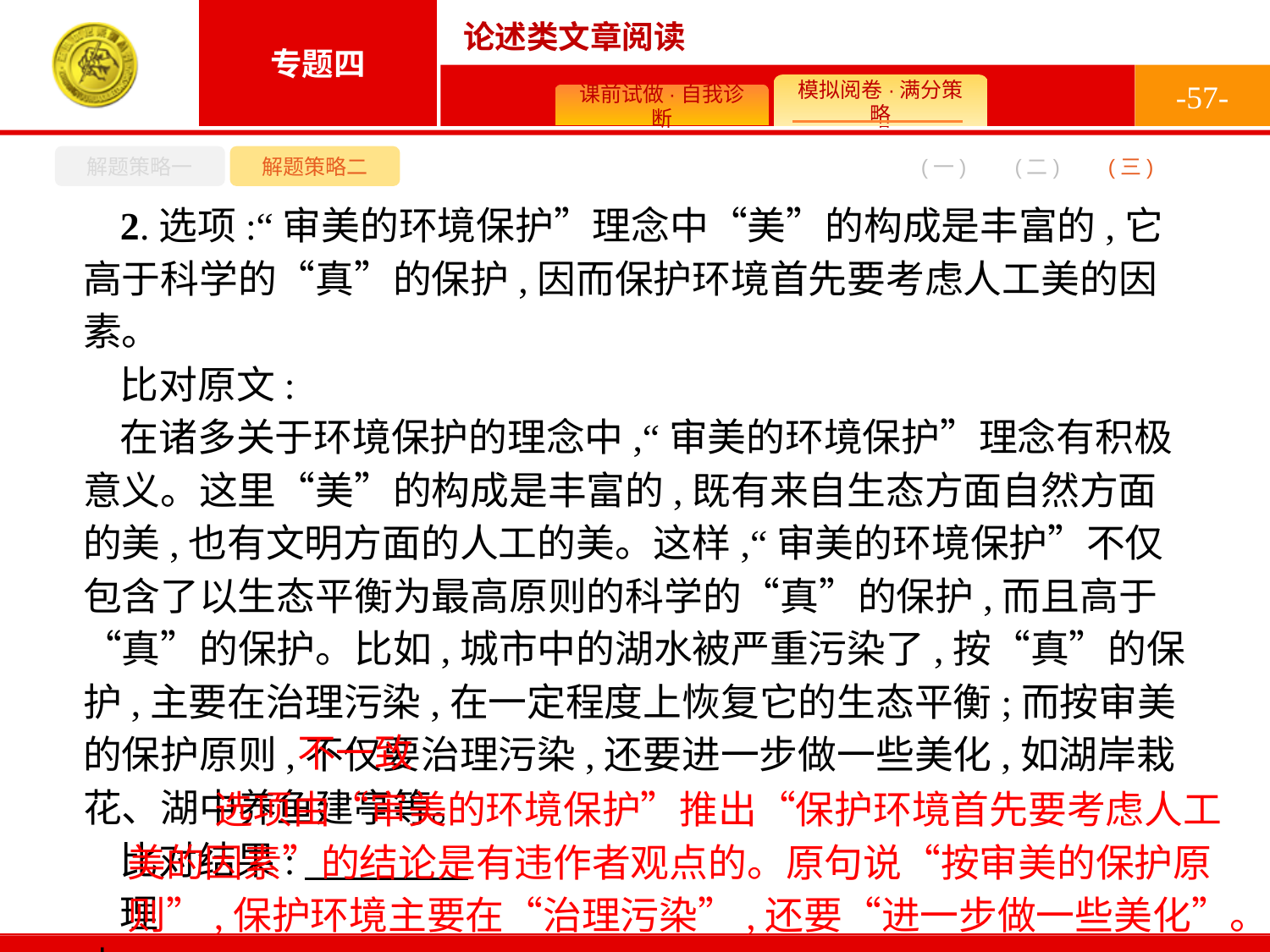

-57-
解题策略一
解题策略二
(二)
(一)
(三)
2.选项:“审美的环境保护”理念中“美”的构成是丰富的,它高于科学的“真”的保护,因而保护环境首先要考虑人工美的因素。
比对原文:
在诸多关于环境保护的理念中,“审美的环境保护”理念有积极意义。这里“美”的构成是丰富的,既有来自生态方面自然方面的美,也有文明方面的人工的美。这样,“审美的环境保护”不仅包含了以生态平衡为最高原则的科学的“真”的保护,而且高于“真”的保护。比如,城市中的湖水被严重污染了,按“真”的保护,主要在治理污染,在一定程度上恢复它的生态平衡;而按审美的保护原则,不仅要治理污染,还要进一步做一些美化,如湖岸栽花、湖中养鱼建亭等。
比对结果:
理由:__________________________________________________
______________________________________________________
______________________________________________________
不一致
         选项由“审美的环境保护”推出“保护环境首先要考虑人工美的因素”的结论是有违作者观点的。原句说“按审美的保护原则”,保护环境主要在“治理污染”,还要“进一步做一些美化”。